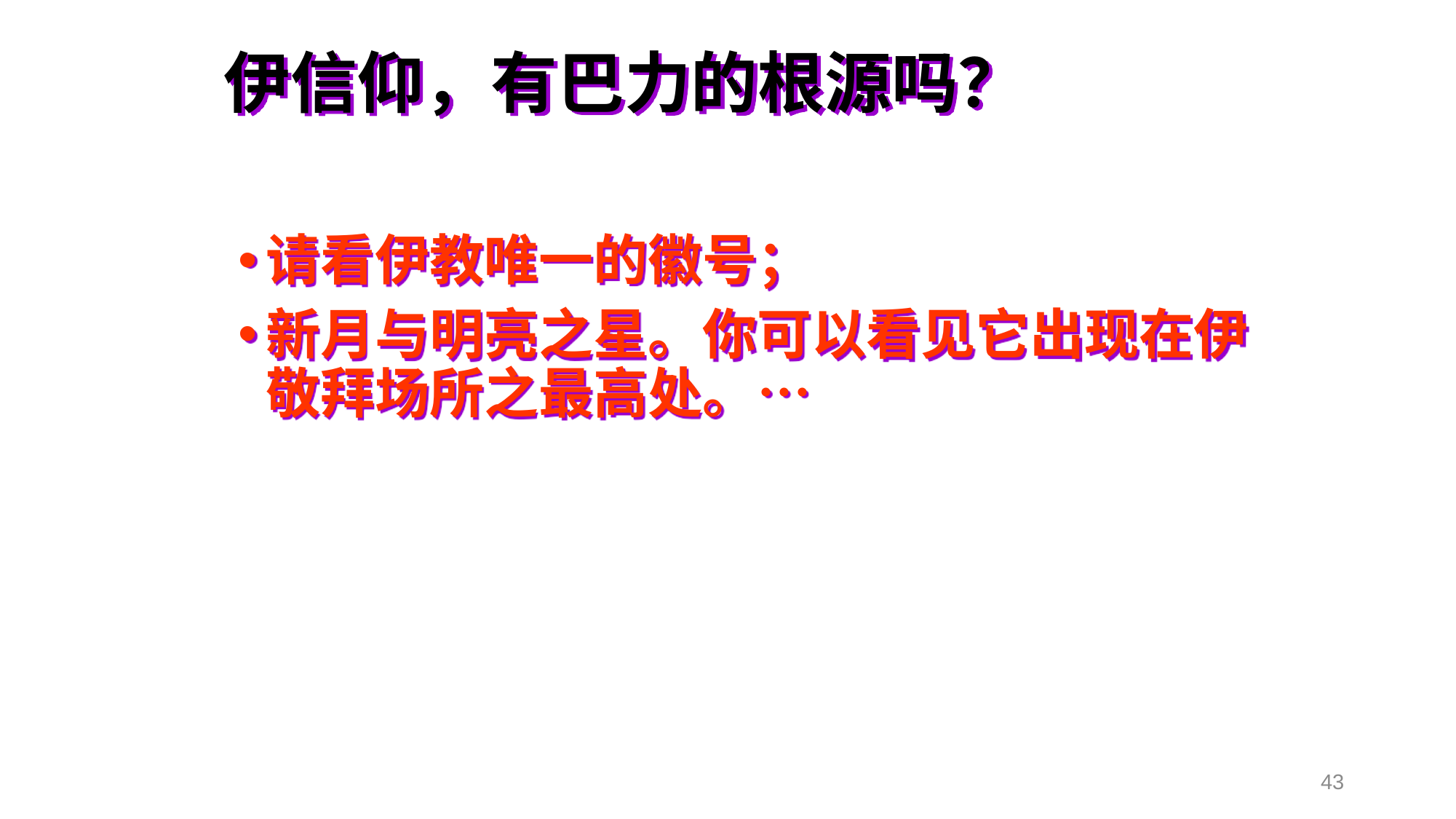

伊信仰，有巴力的根源吗？
请看伊教唯一的徽号；
新月与明亮之星。你可以看见它出现在伊敬拜场所之最高处。…
43